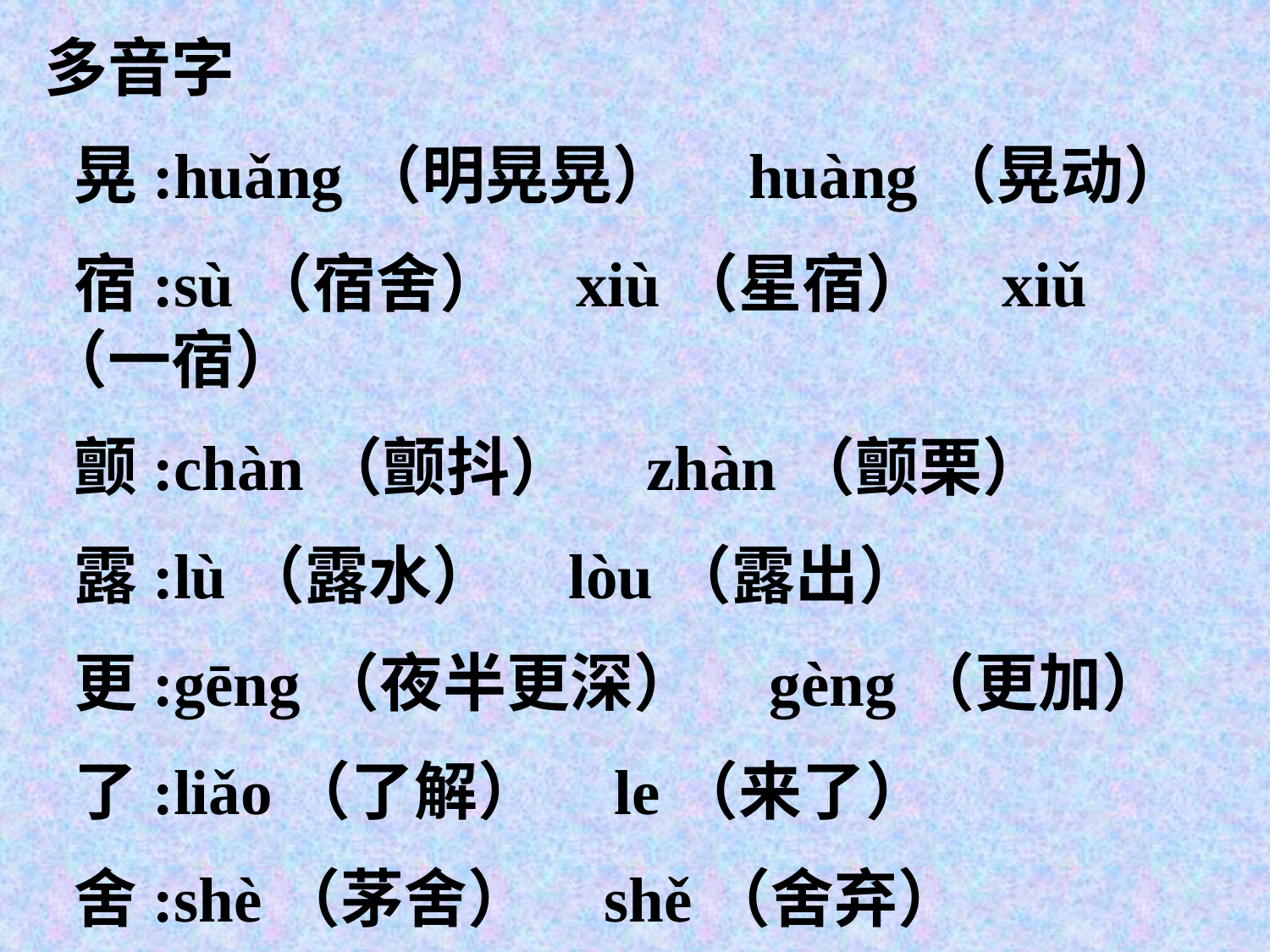

多音字
 晃:huǎng（明晃晃）    huàng（晃动）
 宿:sù（宿舍）    xiù（星宿）    xiǔ（一宿）
 颤:chàn（颤抖）    zhàn（颤栗）
 露:lù（露水）    lòu（露出）
 更:gēng（夜半更深）    gèng（更加）
 了:liǎo（了解）    le（来了）
 舍:shè（茅舍）    shě（舍弃）